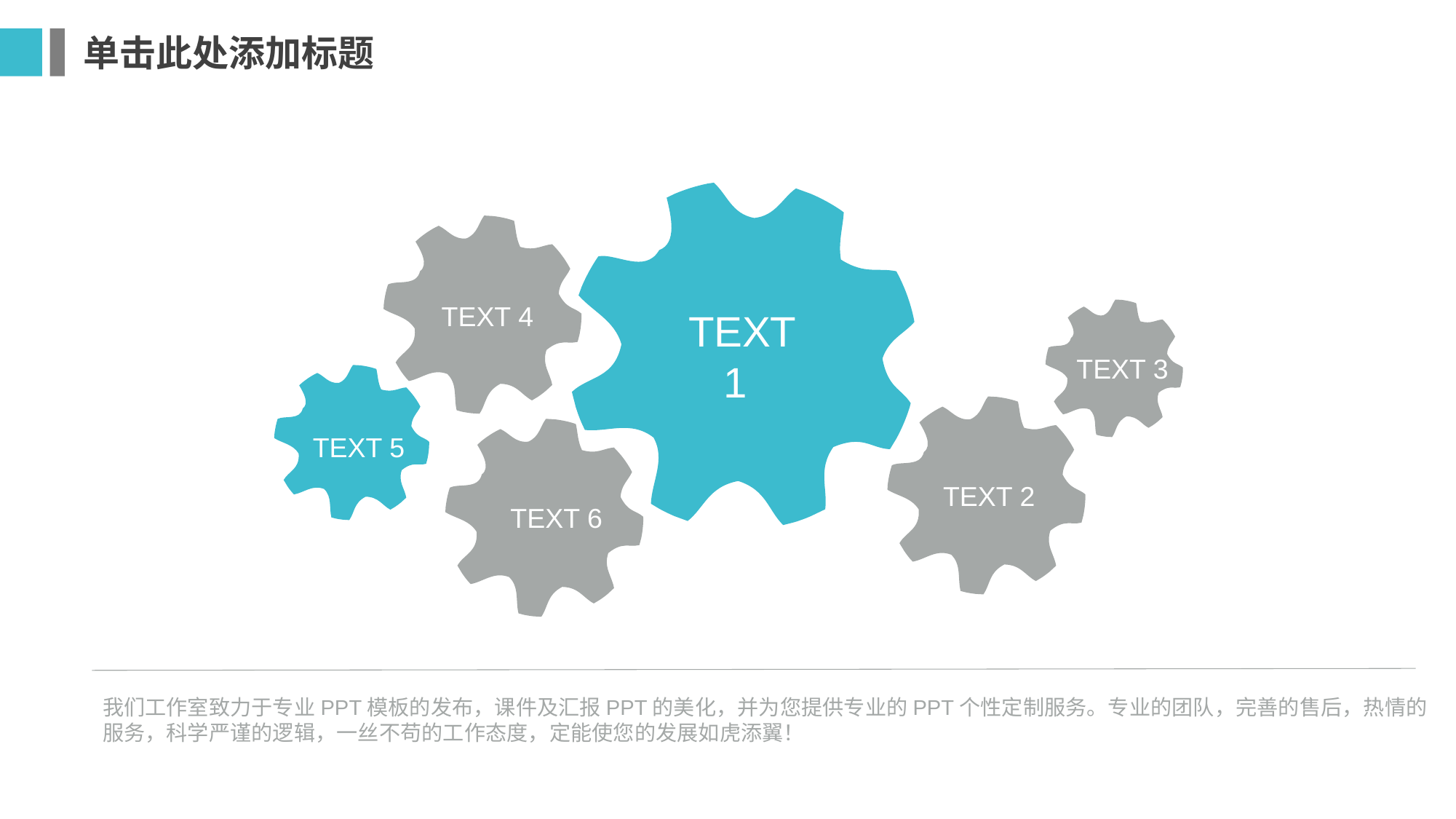

单击此处添加标题

TEXT 4
TEXT
   1

TEXT 3

TEXT 5
TEXT 2
TEXT 6
我们工作室致力于专业PPT模板的发布，课件及汇报PPT的美化，并为您提供专业的PPT个性定制服务。专业的团队，完善的售后，热情的服务，科学严谨的逻辑，一丝不苟的工作态度，定能使您的发展如虎添翼！